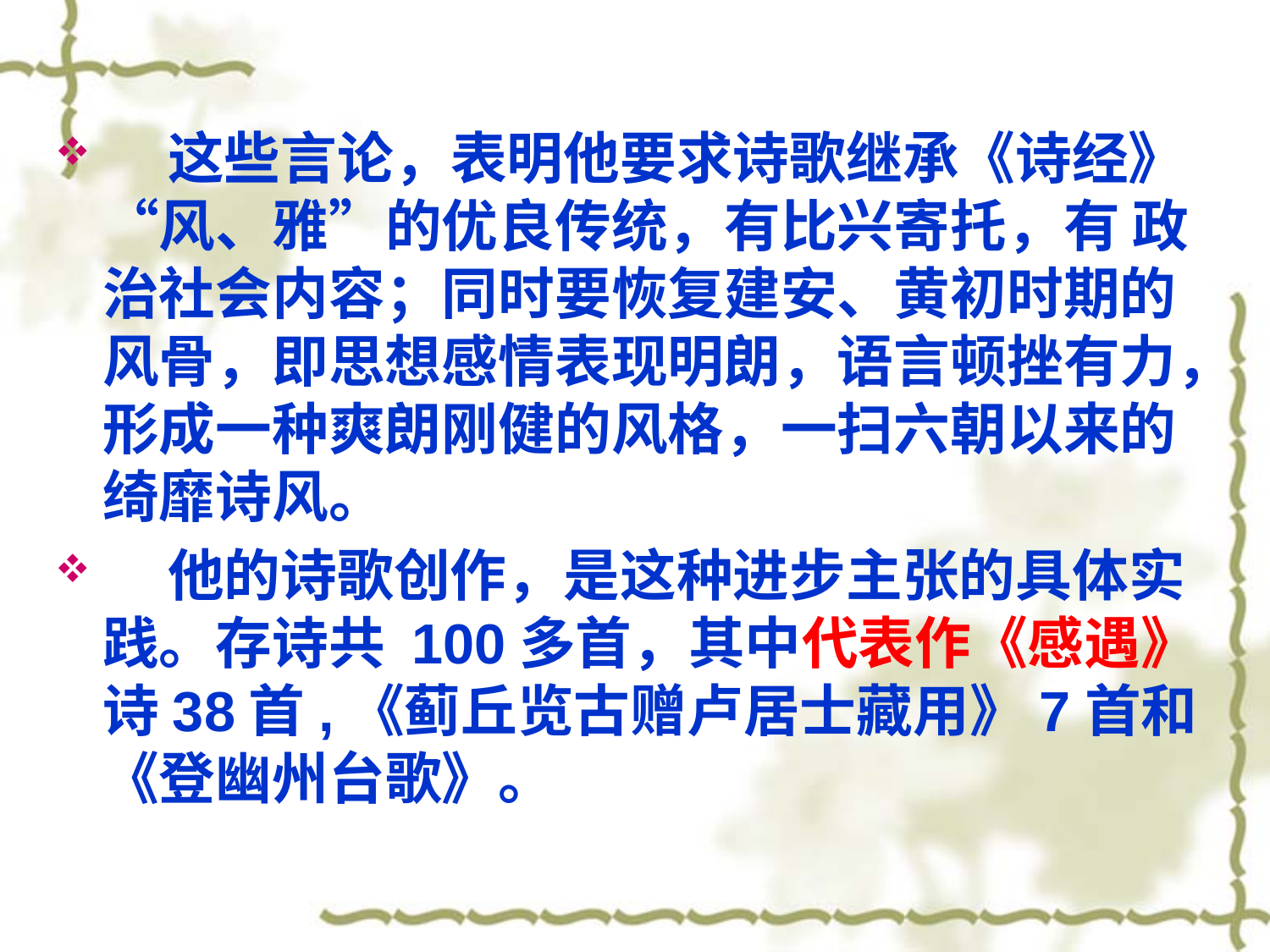

#
    这些言论，表明他要求诗歌继承《诗经》“风、雅”的优良传统，有比兴寄托，有 政治社会内容；同时要恢复建安、黄初时期的风骨，即思想感情表现明朗，语言顿挫有力，形成一种爽朗刚健的风格，一扫六朝以来的绮靡诗风。
    他的诗歌创作，是这种进步主张的具体实践。存诗共 100多首，其中代表作《感遇》诗38首,《蓟丘览古赠卢居士藏用》7首和《登幽州台歌》。